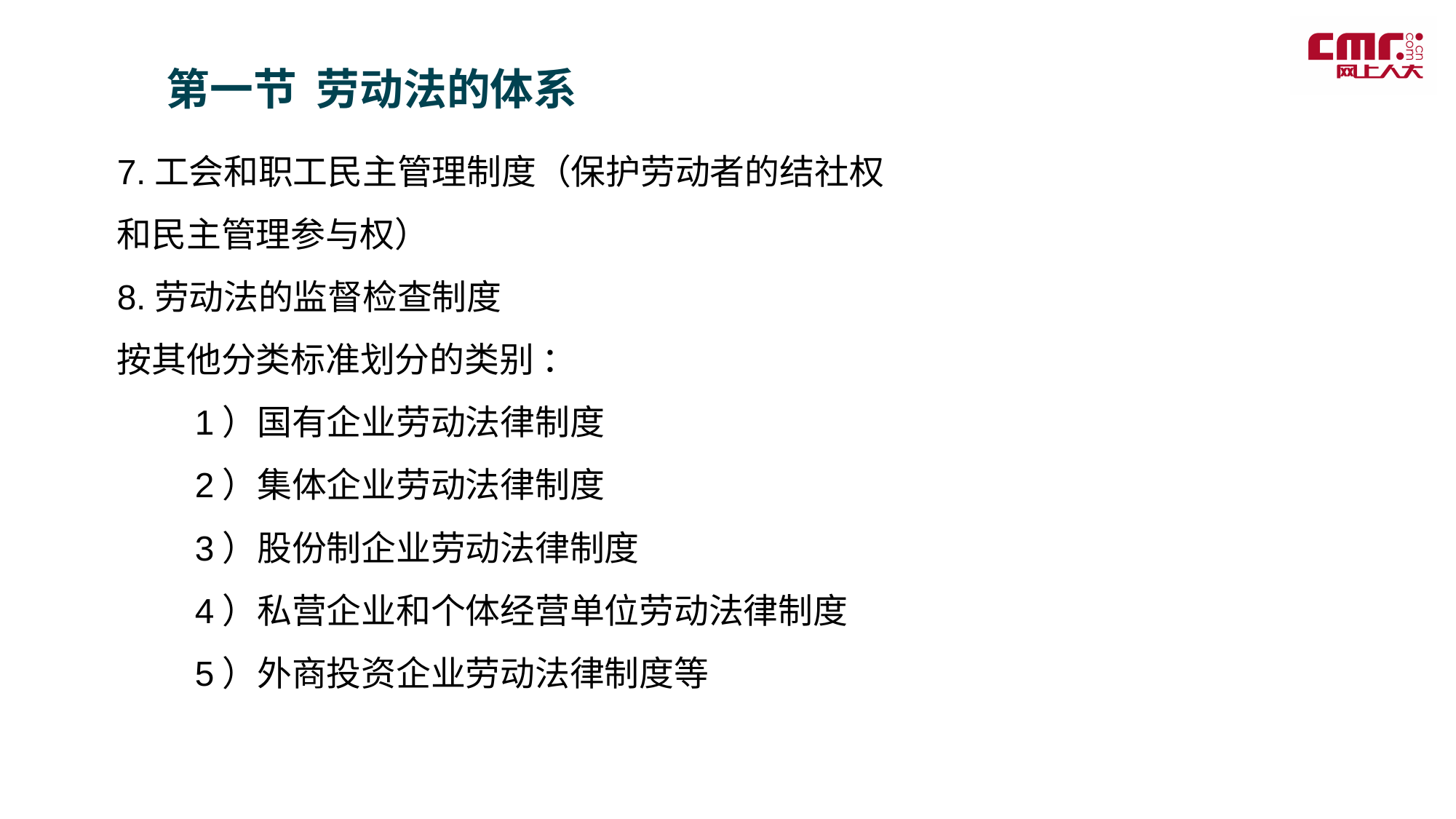

第一节  劳动法的体系
7.工会和职工民主管理制度（保护劳动者的结社权和民主管理参与权）
8.劳动法的监督检查制度
按其他分类标准划分的类别 ：
　　1）国有企业劳动法律制度
　　2）集体企业劳动法律制度
　　3）股份制企业劳动法律制度
　　4）私营企业和个体经营单位劳动法律制度
　　5）外商投资企业劳动法律制度等